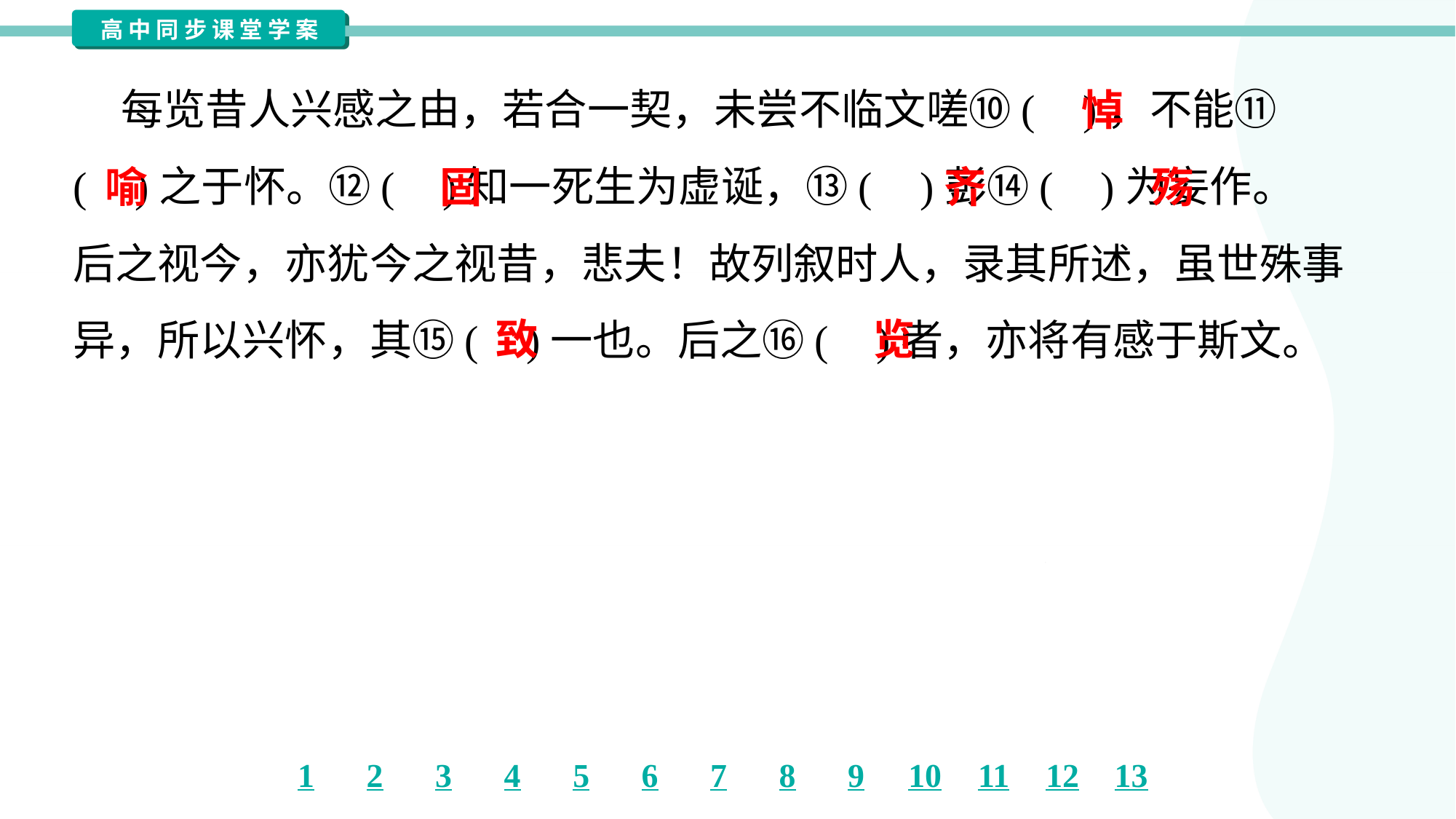

每览昔人兴感之由，若合一契，未尝不临文嗟⑩(    )，不能⑪
(    )之于怀。⑫(    )知一死生为虚诞，⑬(    )彭⑭(    )为妄作。
后之视今，亦犹今之视昔，悲夫！故列叙时人，录其所述，虽世殊事
异，所以兴怀，其⑮(    )一也。后之⑯(    )者，亦将有感于斯文。#1.2
悼
喻
固
齐
殇
致
览